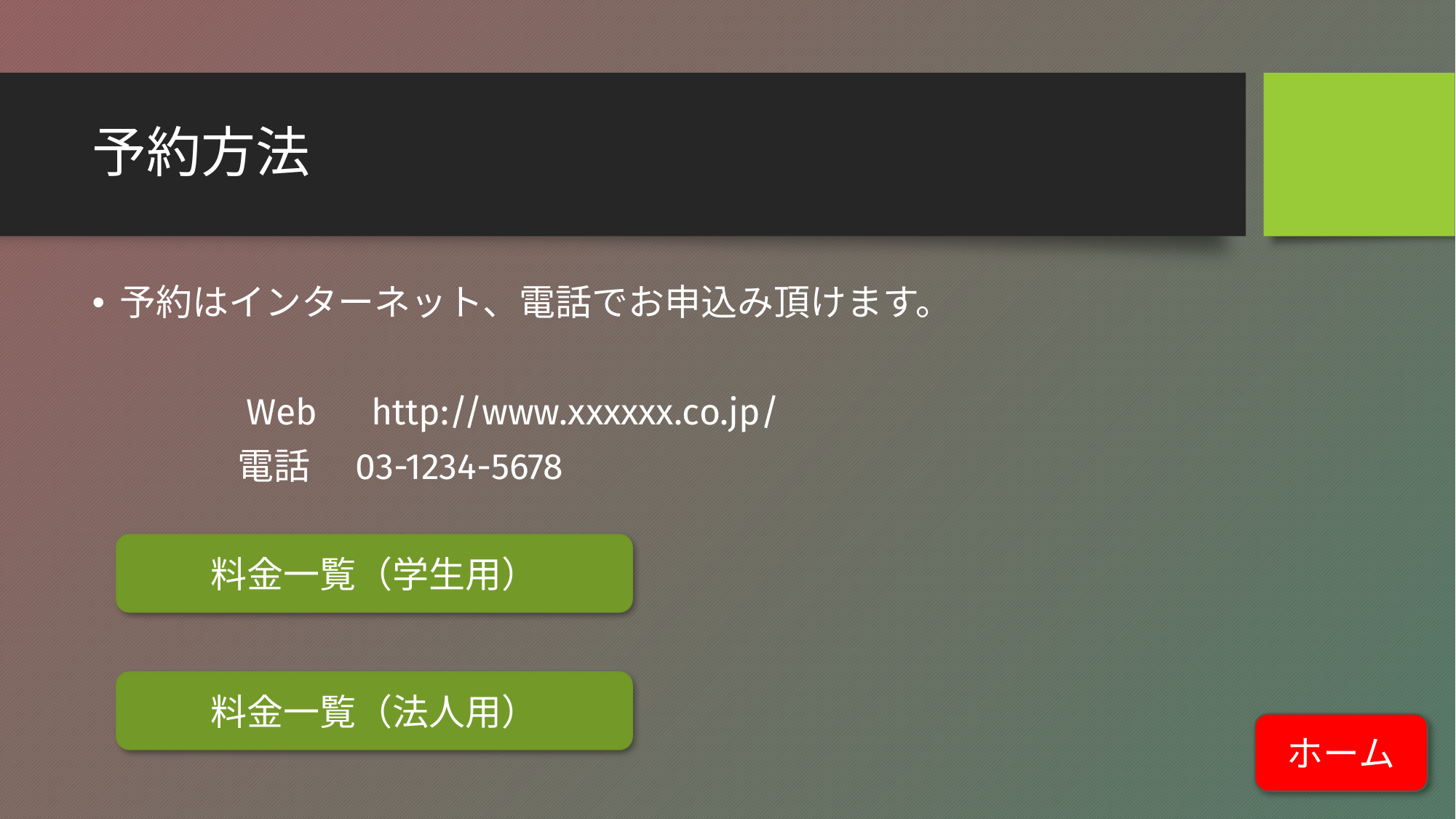

# 予約方法
予約はインターネット、電話でお申込み頂けます。

　　　　Web　http://www.xxxxxx.co.jp/
　　　　電話　03-1234-5678
料金一覧（学生用）
料金一覧（法人用）